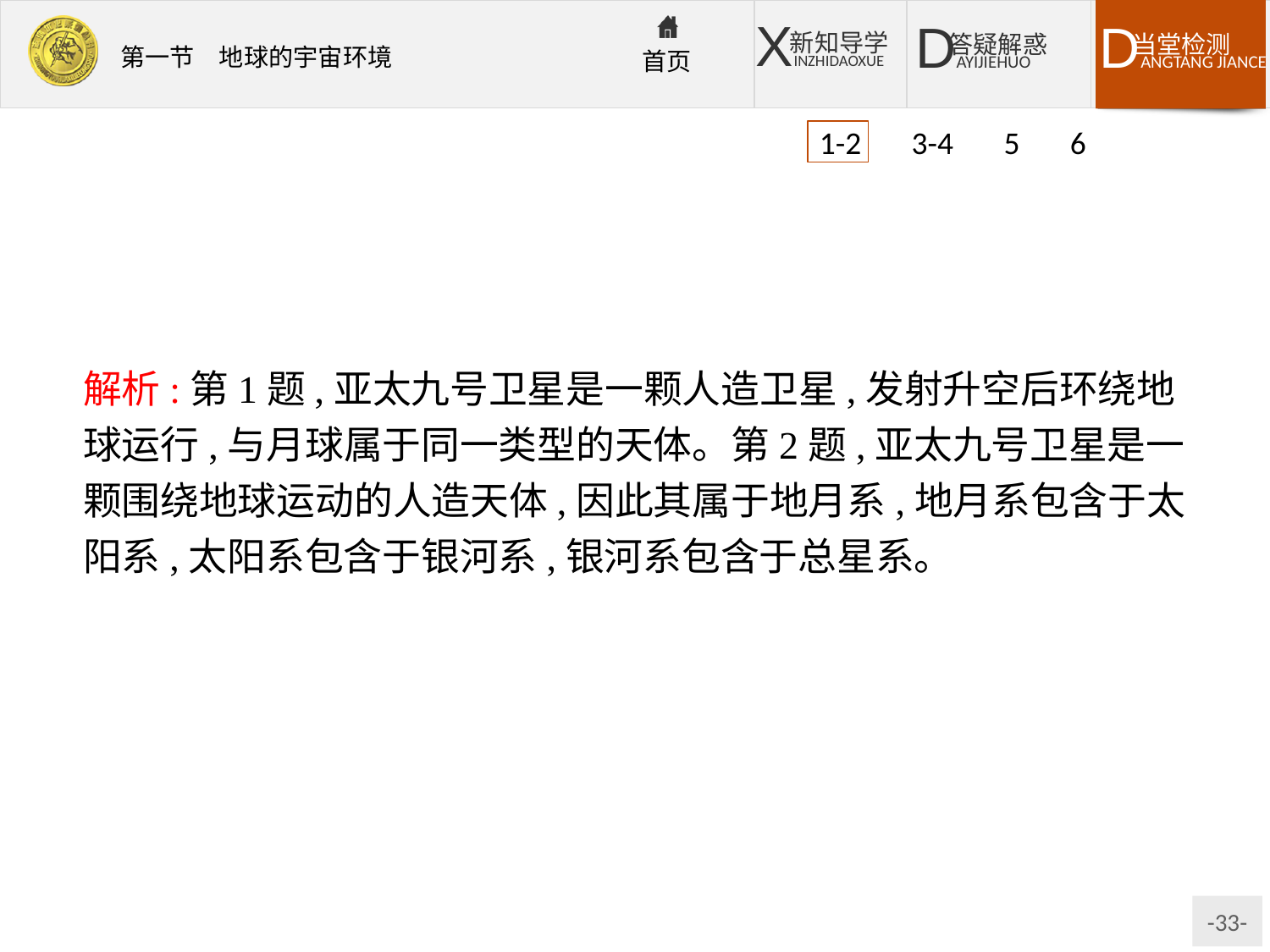

1-2       3-4       5       6

解析:第1题,亚太九号卫星是一颗人造卫星,发射升空后环绕地球运行,与月球属于同一类型的天体。第2题,亚太九号卫星是一颗围绕地球运动的人造天体,因此其属于地月系,地月系包含于太阳系,太阳系包含于银河系,银河系包含于总星系。
答案:1.C　2.C